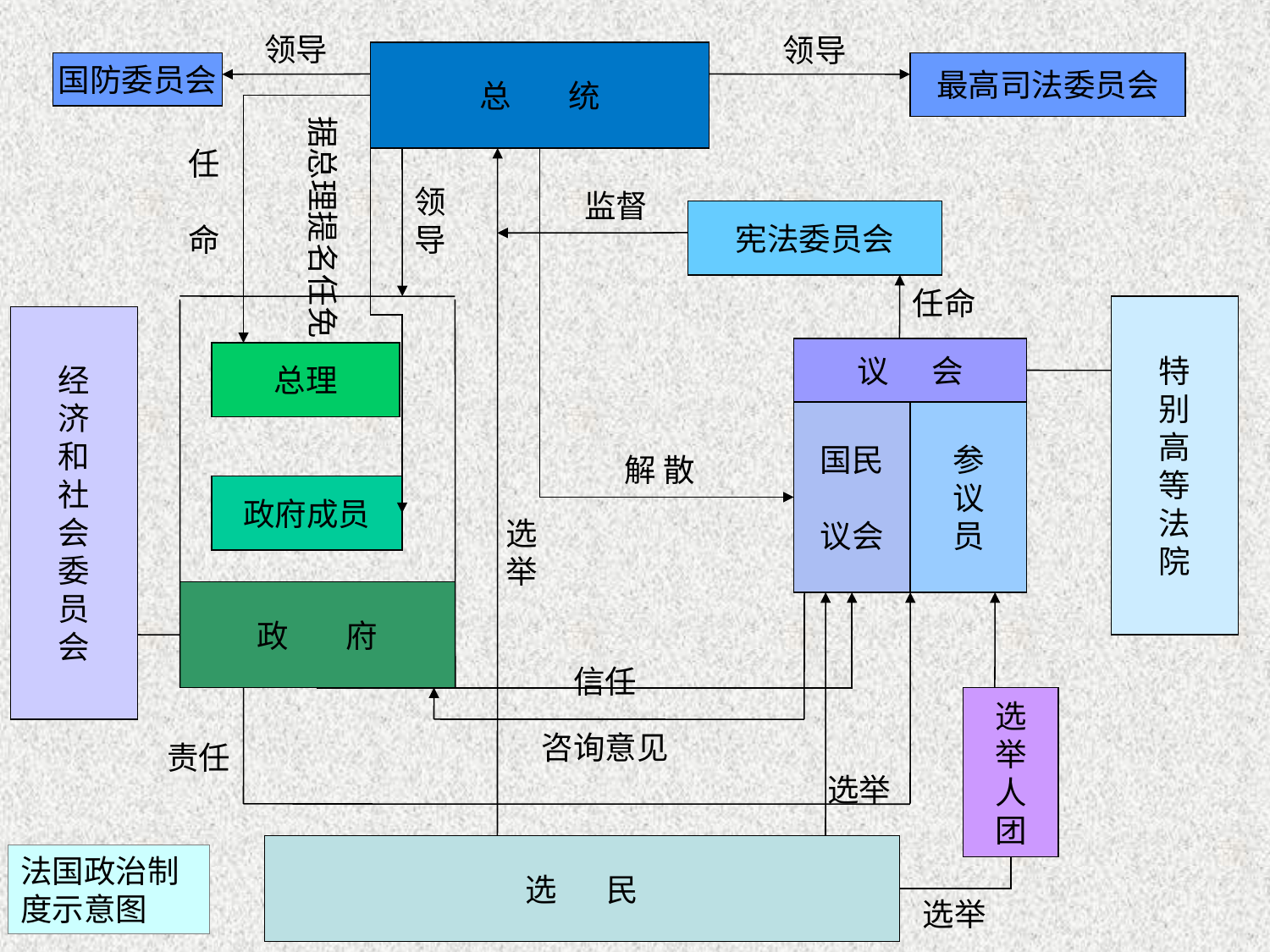

领导
领导
总        统
国防委员会
最高司法委员会

据总理提名任免
任

命

领
导
监督
宪法委员会

任命

特
别
高
等
法
院

经
济
和
社
会
委
员
会
议      会
总理

国民

议会
参
议
员
解 散
政府成员
选
举
政        府

信任

选
举
人
团

咨询意见
责任
选举

选       民
法国政治制度示意图
选举